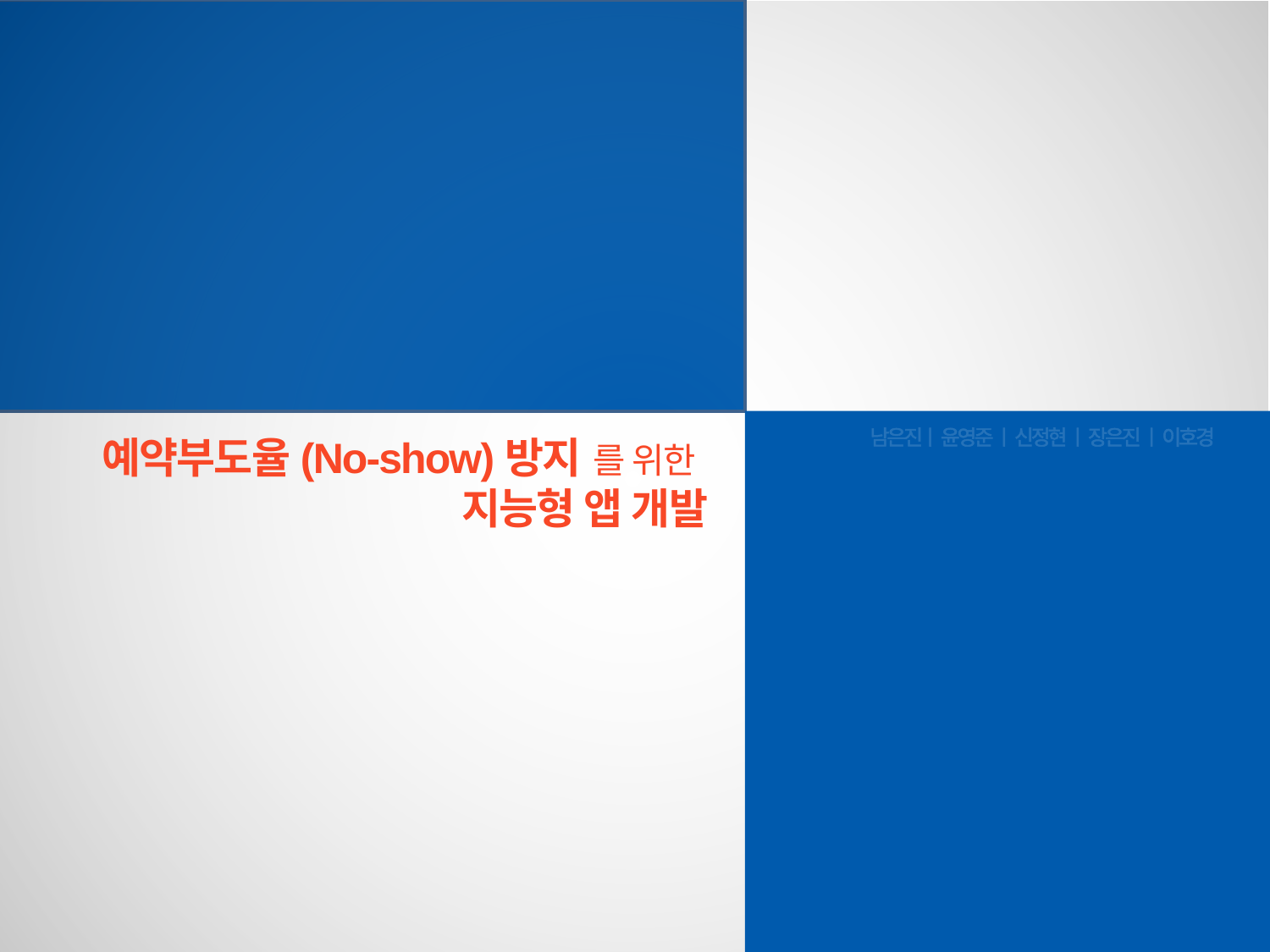

남은진ㅣ 윤영준 ㅣ 신정현 ㅣ 장은진 ㅣ 이호경
예약부도율(No-show)방지 를 위한
지능형 앱 개발